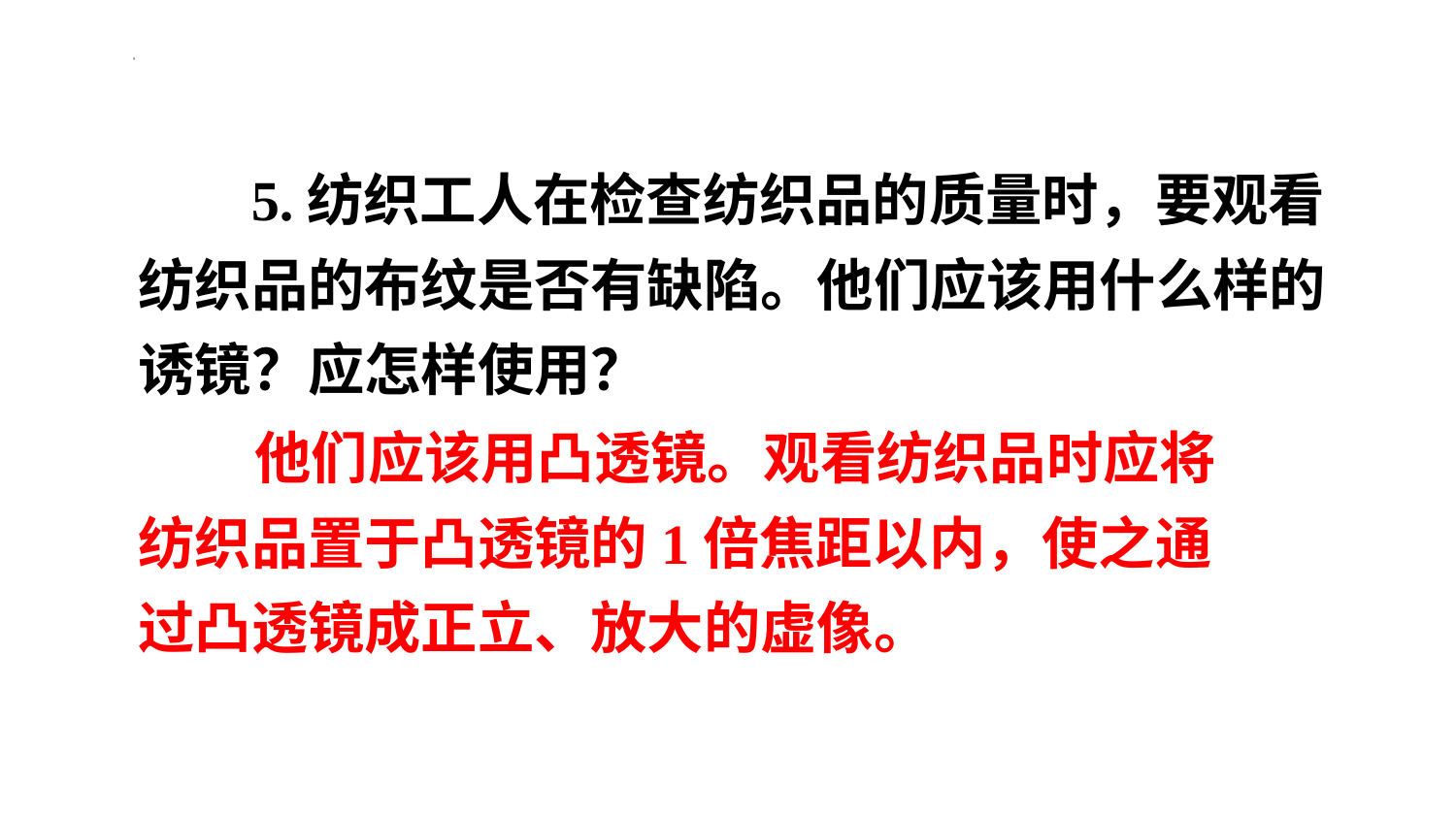

5.纺织工人在检查纺织品的质量时，要观看纺织品的布纹是否有缺陷。他们应该用什么样的诱镜？应怎样使用？
        他们应该用凸透镜。观看纺织品时应将纺织品置于凸透镜的1倍焦距以内，使之通过凸透镜成正立、放大的虚像。